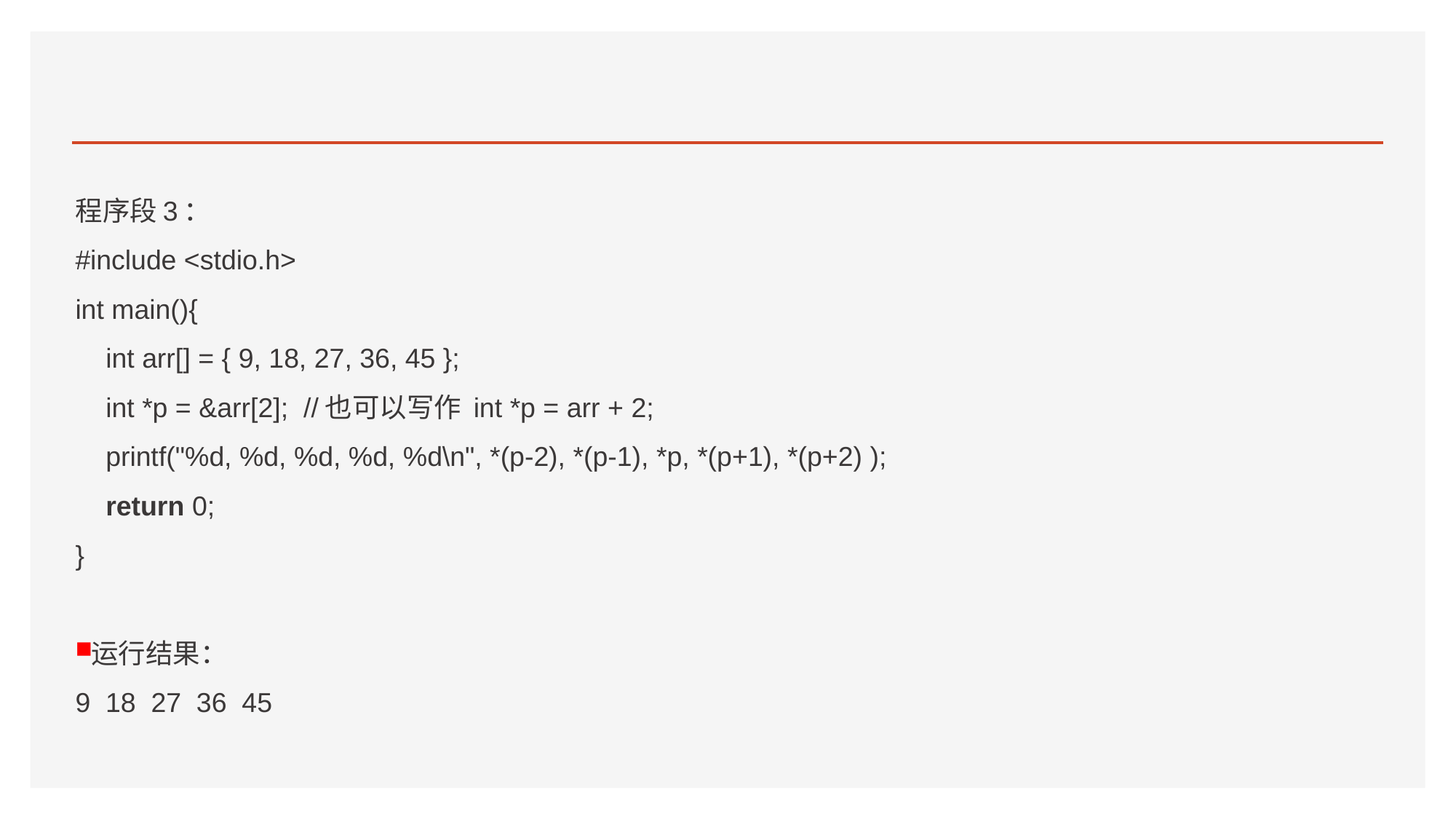

#
程序段3：
#include <stdio.h>
int main(){
    int arr[] = { 9, 18, 27, 36, 45 };
    int *p = &arr[2];  //也可以写作 int *p = arr + 2;
    printf("%d, %d, %d, %d, %d\n", *(p-2), *(p-1), *p, *(p+1), *(p+2) );
    return 0;
}

运行结果：
9  18  27  36  45